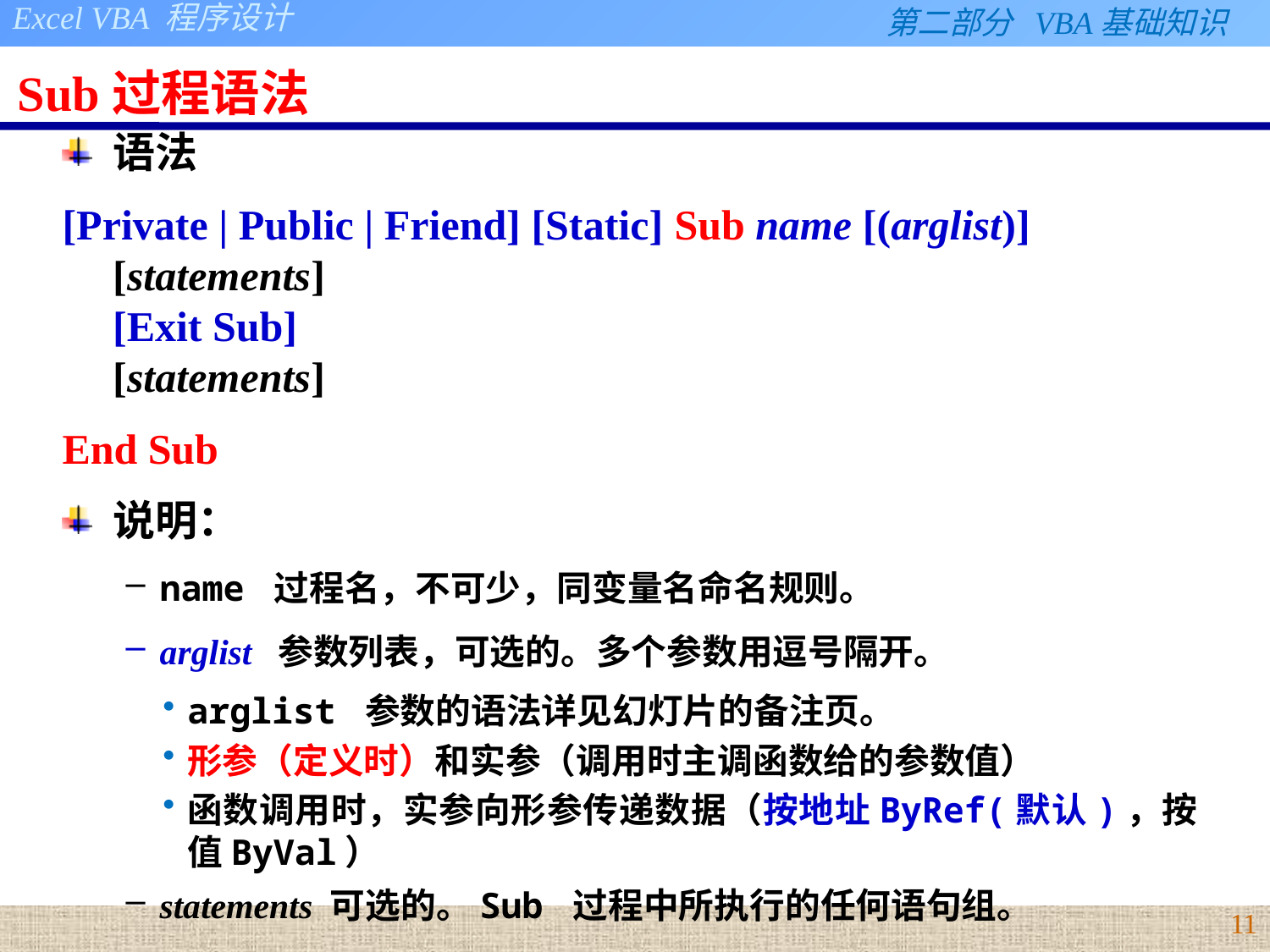

# Sub过程语法
语法
[Private | Public | Friend] [Static] Sub name [(arglist)]
[statements]
[Exit Sub]
[statements]
End Sub
说明：
name 过程名，不可少，同变量名命名规则。
arglist  参数列表，可选的。多个参数用逗号隔开。
arglist 参数的语法详见幻灯片的备注页。
形参（定义时）和实参（调用时主调函数给的参数值）
函数调用时，实参向形参传递数据（按地址ByRef(默认)，按值ByVal）
statements 可选的。Sub 过程中所执行的任何语句组。